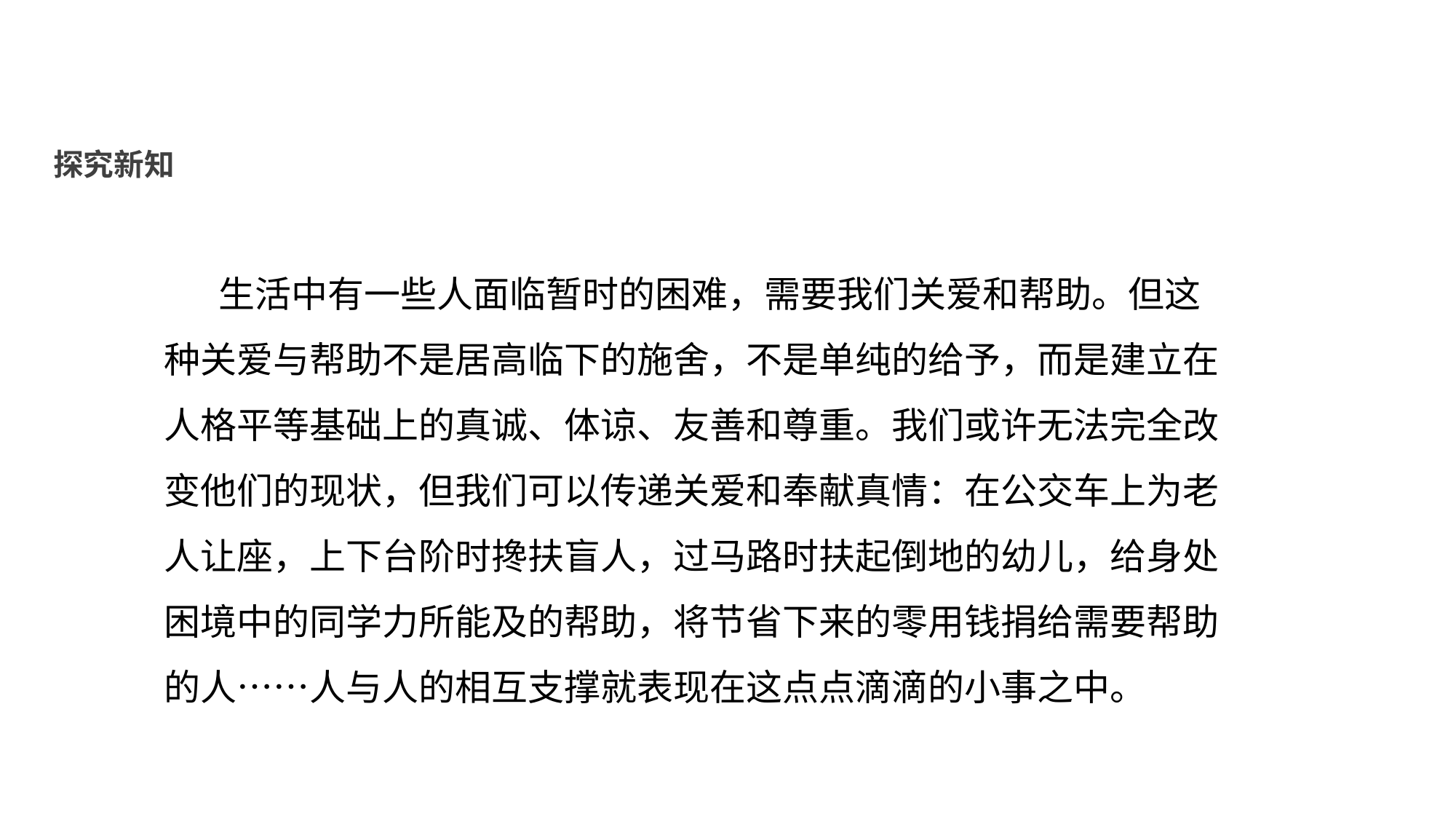

探究新知
生活中有一些人面临暂时的困难，需要我们关爱和帮助。但这种关爱与帮助不是居高临下的施舍，不是单纯的给予，而是建立在人格平等基础上的真诚、体谅、友善和尊重。我们或许无法完全改变他们的现状，但我们可以传递关爱和奉献真情：在公交车上为老人让座，上下台阶时搀扶盲人，过马路时扶起倒地的幼儿，给身处困境中的同学力所能及的帮助，将节省下来的零用钱捐给需要帮助的人……人与人的相互支撑就表现在这点点滴滴的小事之中。